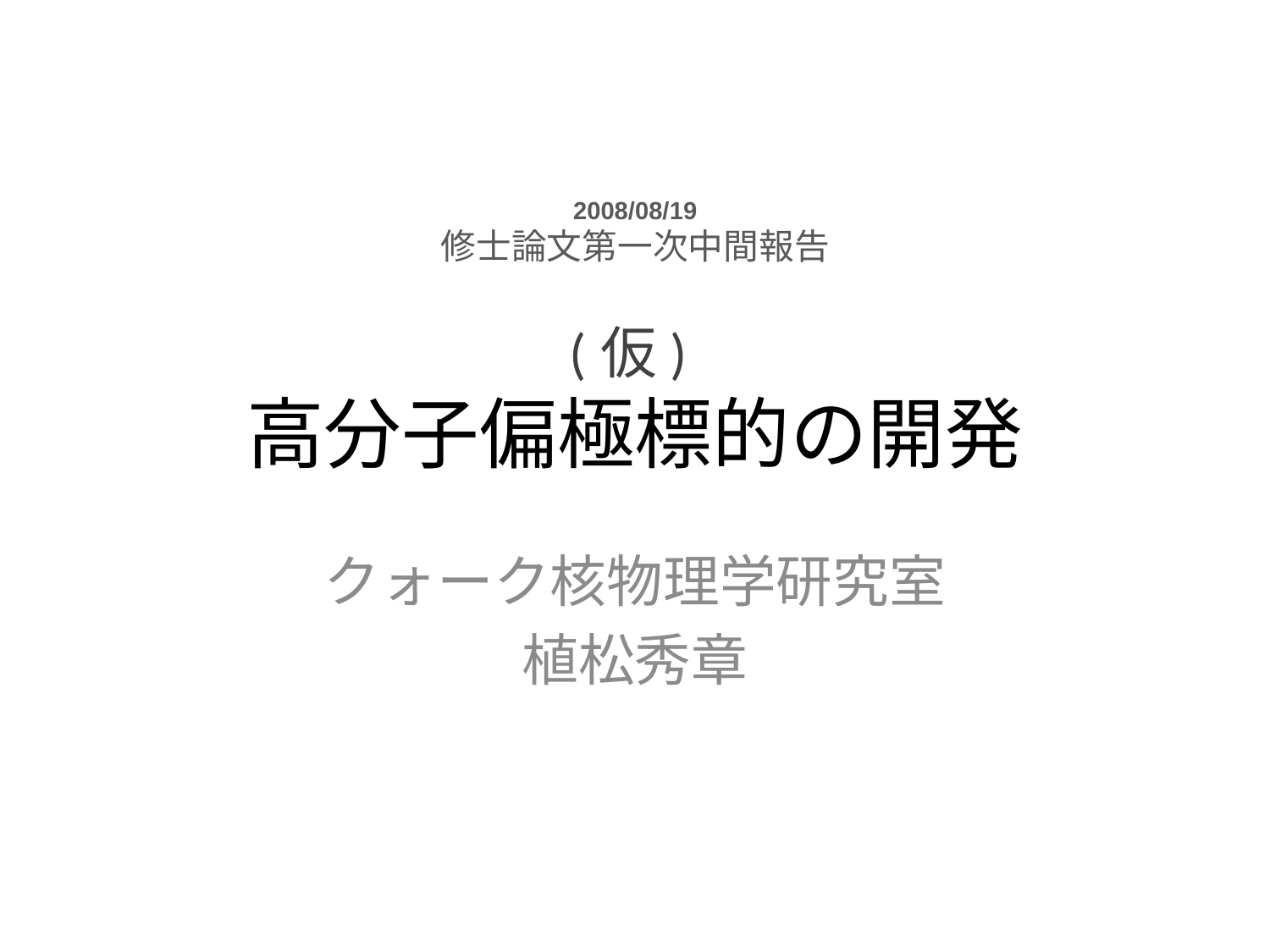

2008/08/19
修士論文第一次中間報告
# (仮) 高分子偏極標的の開発
クォーク核物理学研究室
植松秀章